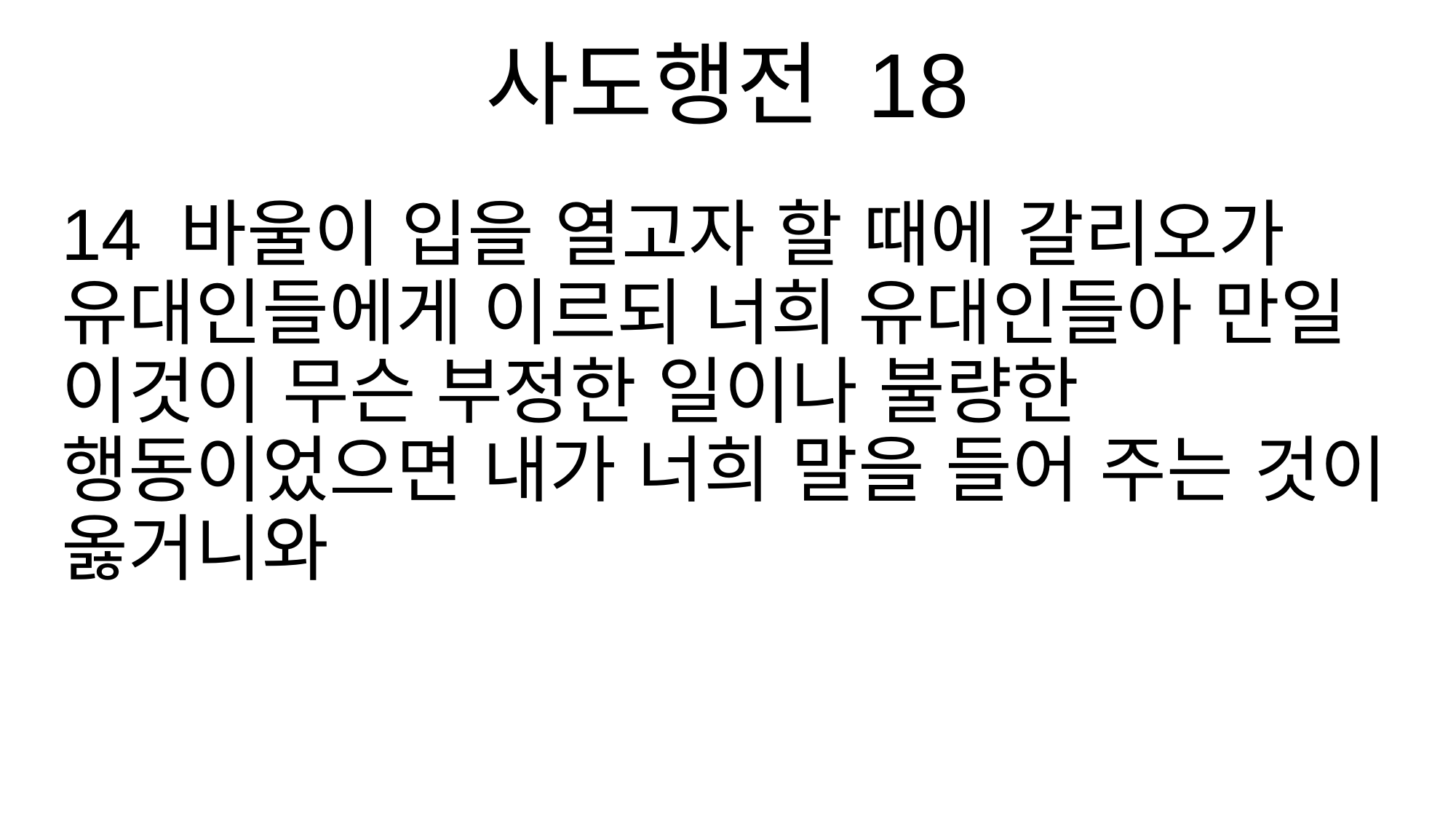

사도행전 18
14 바울이 입을 열고자 할 때에 갈리오가 유대인들에게 이르되 너희 유대인들아 만일 이것이 무슨 부정한 일이나 불량한 행동이었으면 내가 너희 말을 들어 주는 것이 옳거니와